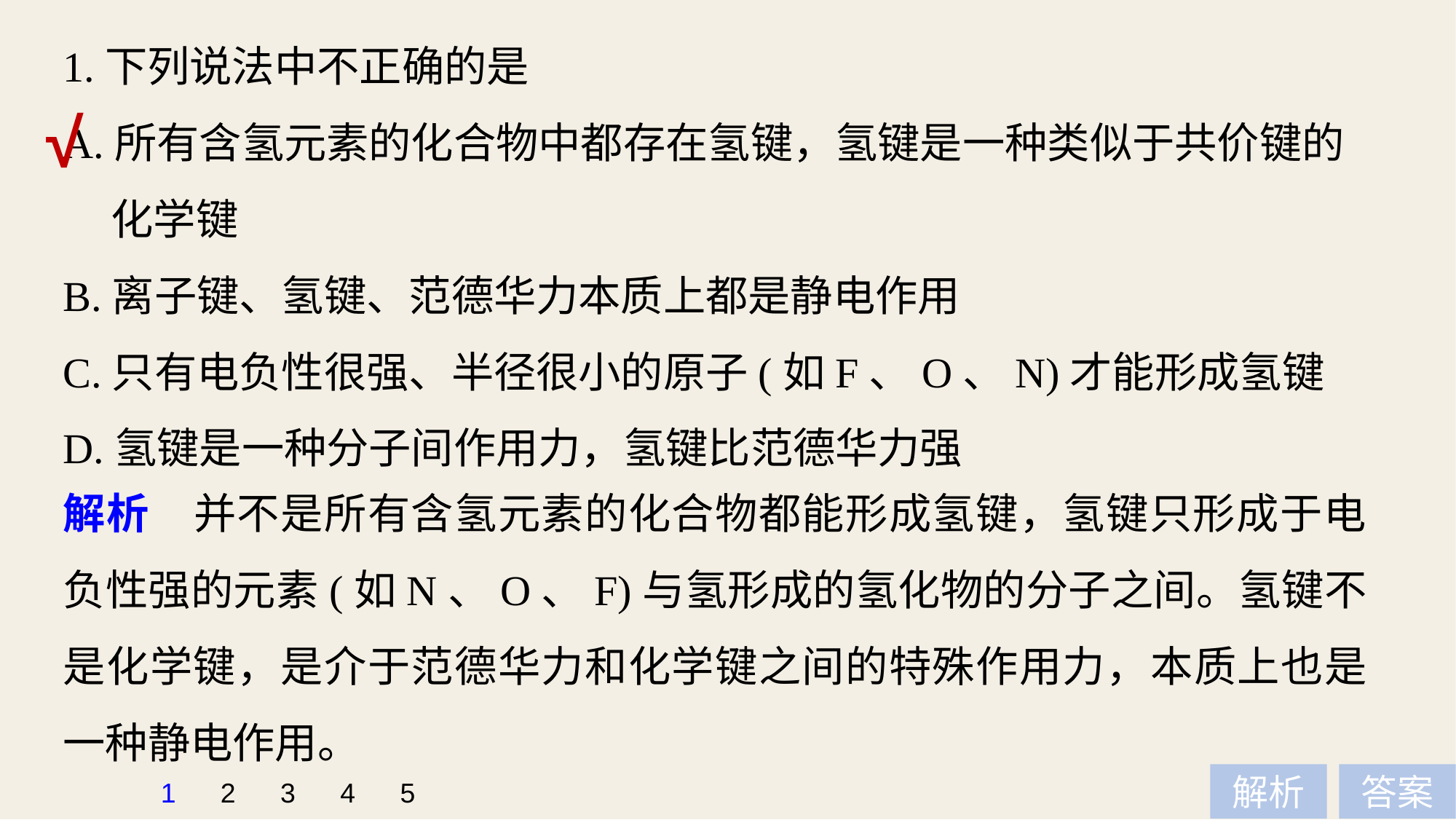

1.下列说法中不正确的是
A.所有含氢元素的化合物中都存在氢键，氢键是一种类似于共价键的
    化学键
B.离子键、氢键、范德华力本质上都是静电作用
C.只有电负性很强、半径很小的原子(如F、O、N)才能形成氢键
D.氢键是一种分子间作用力，氢键比范德华力强
√
解析　并不是所有含氢元素的化合物都能形成氢键，氢键只形成于电负性强的元素(如N、O、F)与氢形成的氢化物的分子之间。氢键不是化学键，是介于范德华力和化学键之间的特殊作用力，本质上也是一种静电作用。
1
2
3
4
5
解析
答案